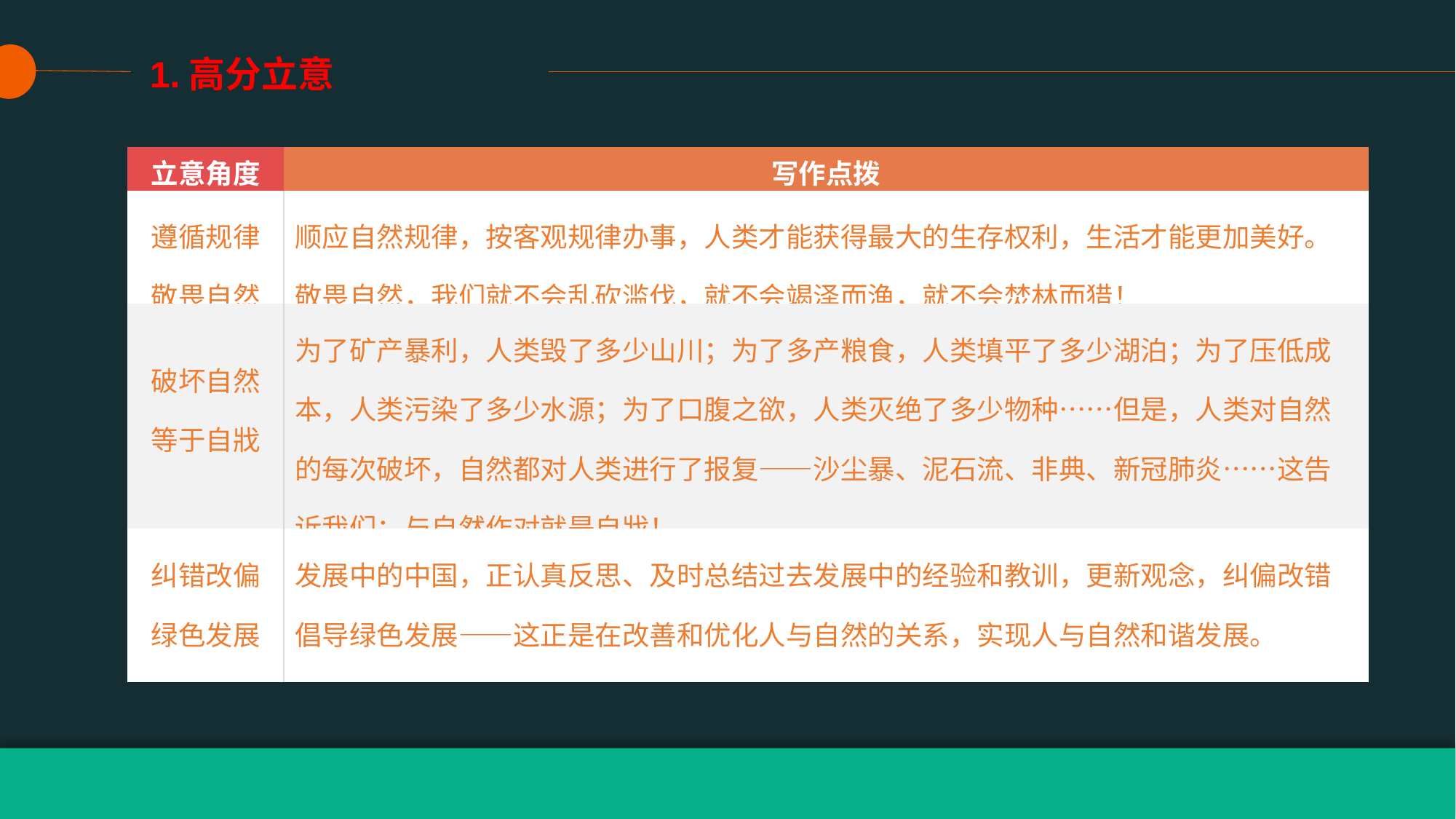

1.高分立意
| 立意角度 | 写作点拨 |
| --- | --- |
| 遵循规律敬畏自然 | 顺应自然规律，按客观规律办事，人类才能获得最大的生存权利，生活才能更加美好。敬畏自然，我们就不会乱砍滥伐，就不会竭泽而渔，就不会焚林而猎！ |
| 破坏自然等于自戕 | 为了矿产暴利，人类毁了多少山川；为了多产粮食，人类填平了多少湖泊；为了压低成本，人类污染了多少水源；为了口腹之欲，人类灭绝了多少物种……但是，人类对自然的每次破坏，自然都对人类进行了报复——沙尘暴、泥石流、非典、新冠肺炎……这告诉我们：与自然作对就是自戕！ |
| 纠错改偏绿色发展 | 发展中的中国，正认真反思、及时总结过去发展中的经验和教训，更新观念，纠偏改错倡导绿色发展——这正是在改善和优化人与自然的关系，实现人与自然和谐发展。 |